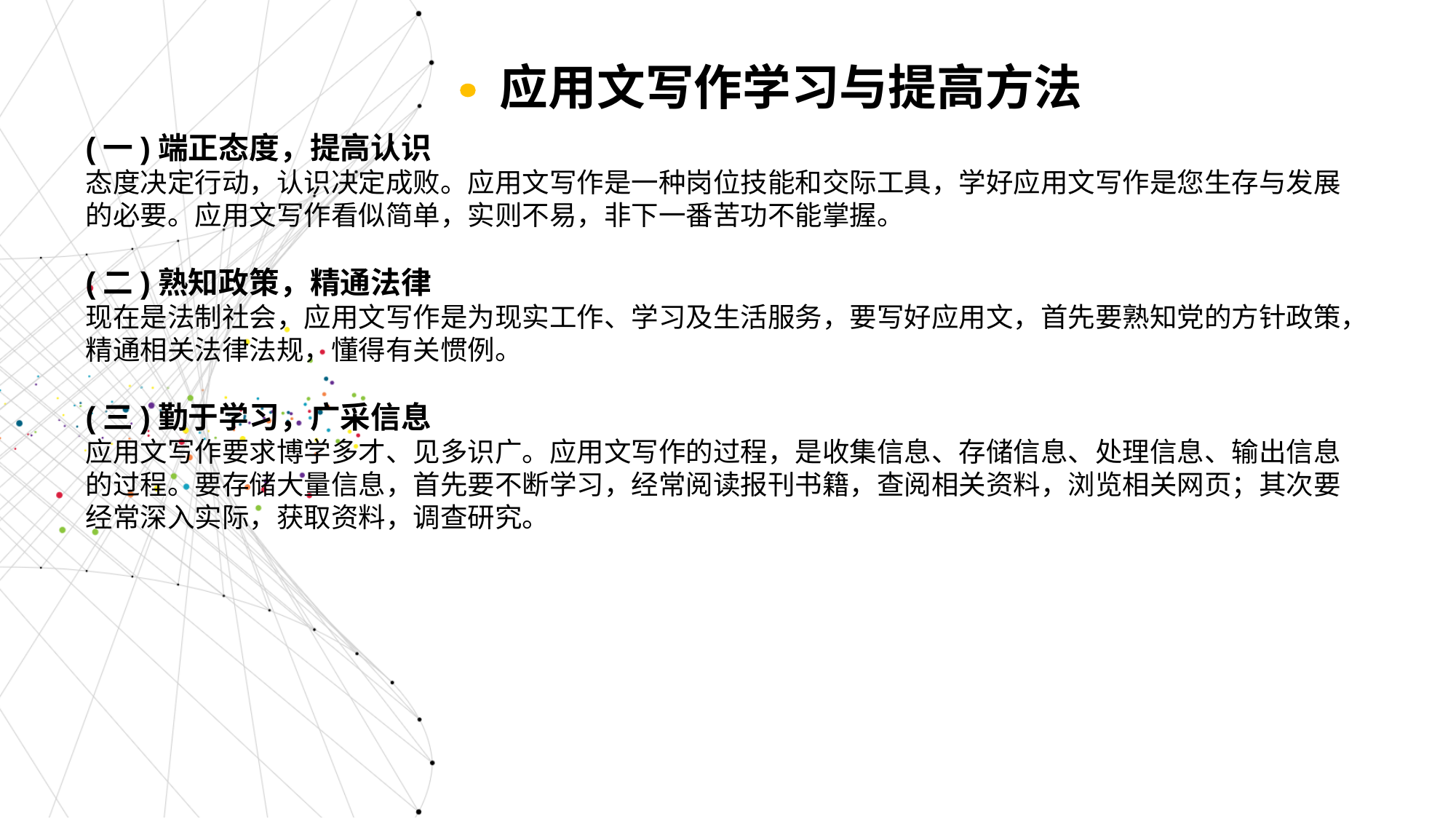

应用文写作学习与提高方法

(一)端正态度，提高认识
态度决定行动，认识决定成败。应用文写作是一种岗位技能和交际工具，学好应用文写作是您生存与发展的必要。应用文写作看似简单，实则不易，非下一番苦功不能掌握。

(二)熟知政策，精通法律
现在是法制社会，应用文写作是为现实工作、学习及生活服务，要写好应用文，首先要熟知党的方针政策，精通相关法律法规，懂得有关惯例。

(三)勤于学习，广采信息
应用文写作要求博学多才、见多识广。应用文写作的过程，是收集信息、存储信息、处理信息、输出信息的过程。要存储大量信息，首先要不断学习，经常阅读报刊书籍，查阅相关资料，浏览相关网页；其次要经常深入实际，获取资料，调查研究。